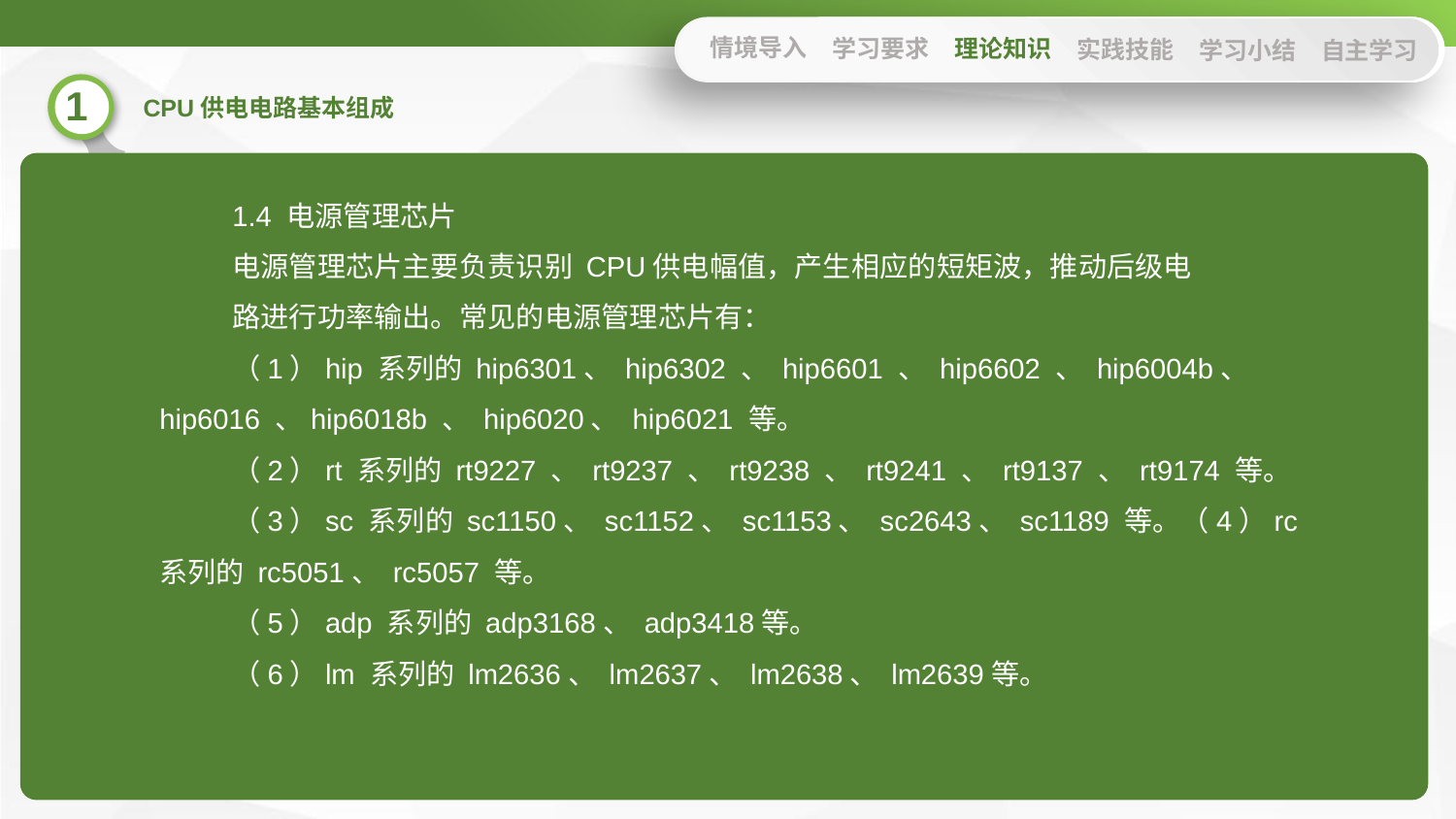

情境导入
学习要求
理论知识
实践技能
学习小结
自主学习
1.4 电源管理芯片
电源管理芯片主要负责识别 CPU供电幅值，产生相应的短矩波，推动后级电
路进行功率输出。常见的电源管理芯片有：
（1）hip 系列的 hip6301、 hip6302 、 hip6601 、 hip6602 、 hip6004b、 hip6016 、hip6018b 、 hip6020、 hip6021 等。
（2）rt 系列的 rt9227 、 rt9237 、 rt9238 、 rt9241 、 rt9137 、 rt9174 等。
（3）sc 系列的 sc1150、 sc1152、 sc1153、 sc2643、 sc1189 等。（4）rc 系列的 rc5051、 rc5057 等。
（5）adp 系列的 adp3168、 adp3418等。
（6）lm 系列的 lm2636、 lm2637、 lm2638、 lm2639等。